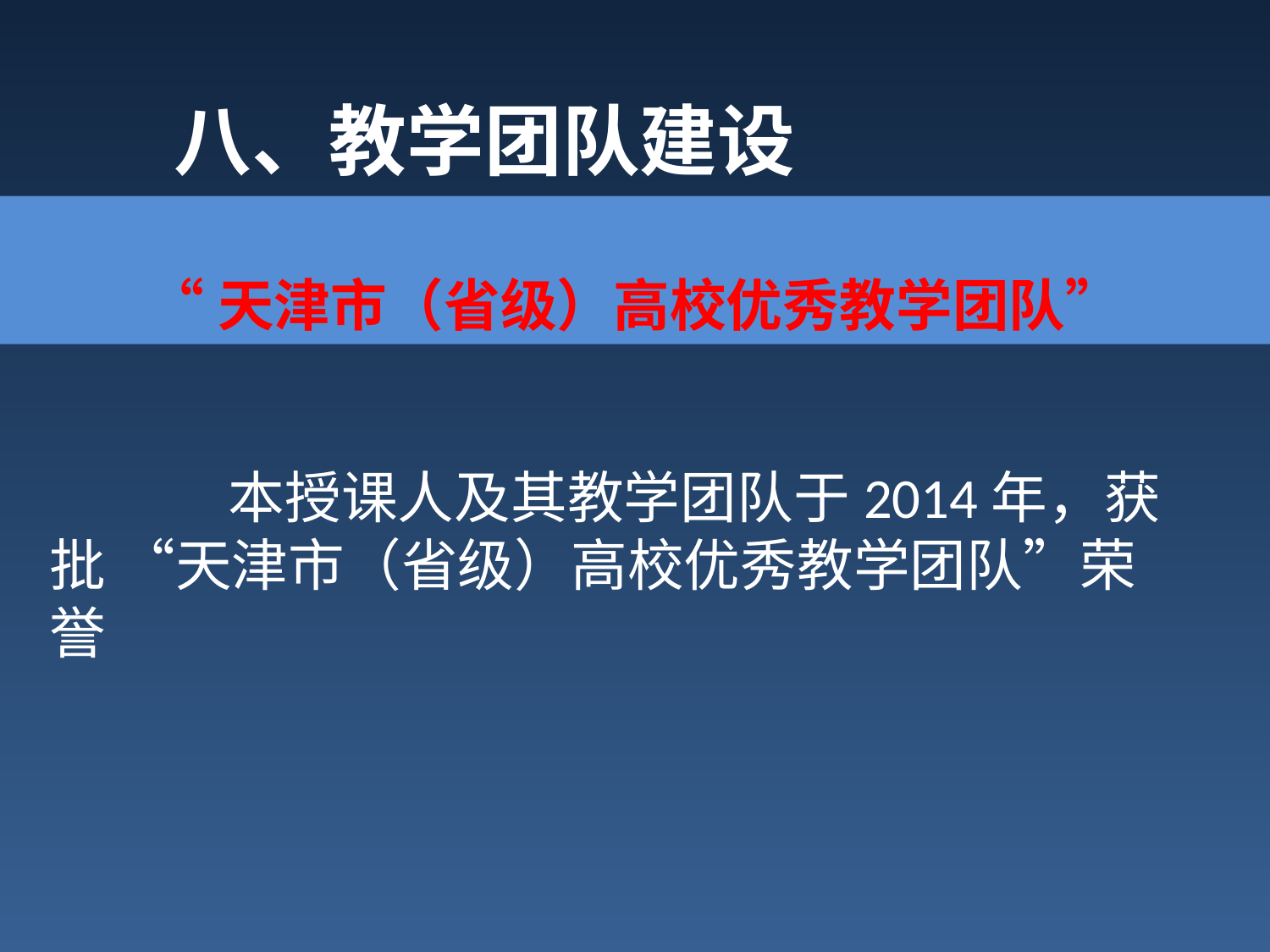

八、教学团队建设

“天津市（省级）高校优秀教学团队”

             本授课人及其教学团队于2014年，获批 “天津市（省级）高校优秀教学团队”荣誉